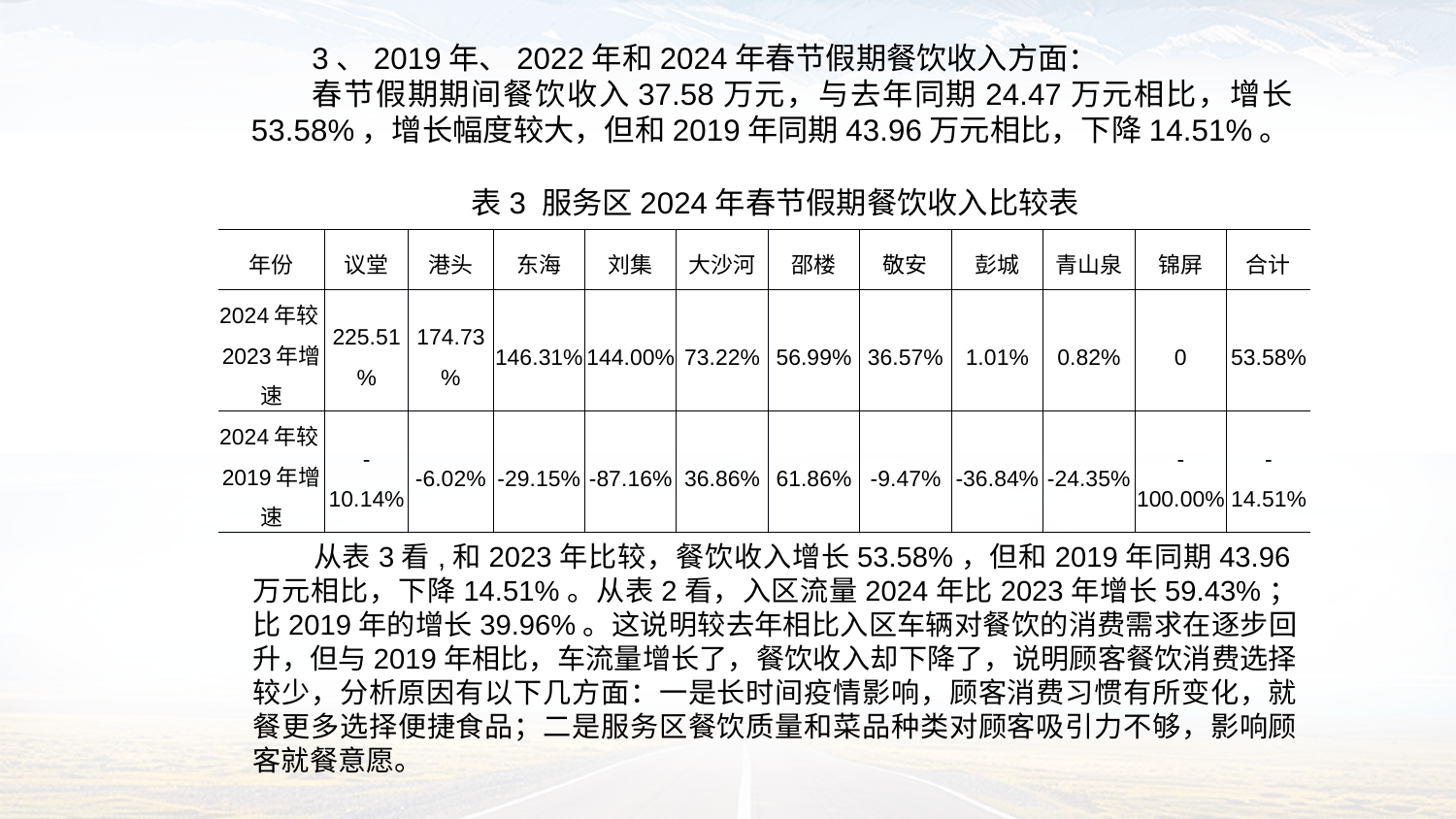

3、2019年、2022年和2024年春节假期餐饮收入方面：
春节假期期间餐饮收入37.58万元，与去年同期24.47万元相比，增长53.58%，增长幅度较大，但和2019年同期43.96万元相比，下降14.51%。

表3 服务区2024年春节假期餐饮收入比较表
| 年份 | 议堂 | 港头 | 东海 | 刘集 | 大沙河 | 邵楼 | 敬安 | 彭城 | 青山泉 | 锦屏 | 合计 |
| --- | --- | --- | --- | --- | --- | --- | --- | --- | --- | --- | --- |
| 2024年较2023年增速 | 225.51% | 174.73% | 146.31% | 144.00% | 73.22% | 56.99% | 36.57% | 1.01% | 0.82% | 0 | 53.58% |
| 2024年较2019年增速 | -10.14% | -6.02% | -29.15% | -87.16% | 36.86% | 61.86% | -9.47% | -36.84% | -24.35% | -100.00% | -14.51% |
03
从表3看,和2023年比较，餐饮收入增长53.58%，但和2019年同期43.96万元相比，下降14.51%。从表2看，入区流量2024年比2023年增长59.43%；比2019年的增长39.96%。这说明较去年相比入区车辆对餐饮的消费需求在逐步回升，但与2019年相比，车流量增长了，餐饮收入却下降了，说明顾客餐饮消费选择较少，分析原因有以下几方面：一是长时间疫情影响，顾客消费习惯有所变化，就餐更多选择便捷食品；二是服务区餐饮质量和菜品种类对顾客吸引力不够，影响顾客就餐意愿。